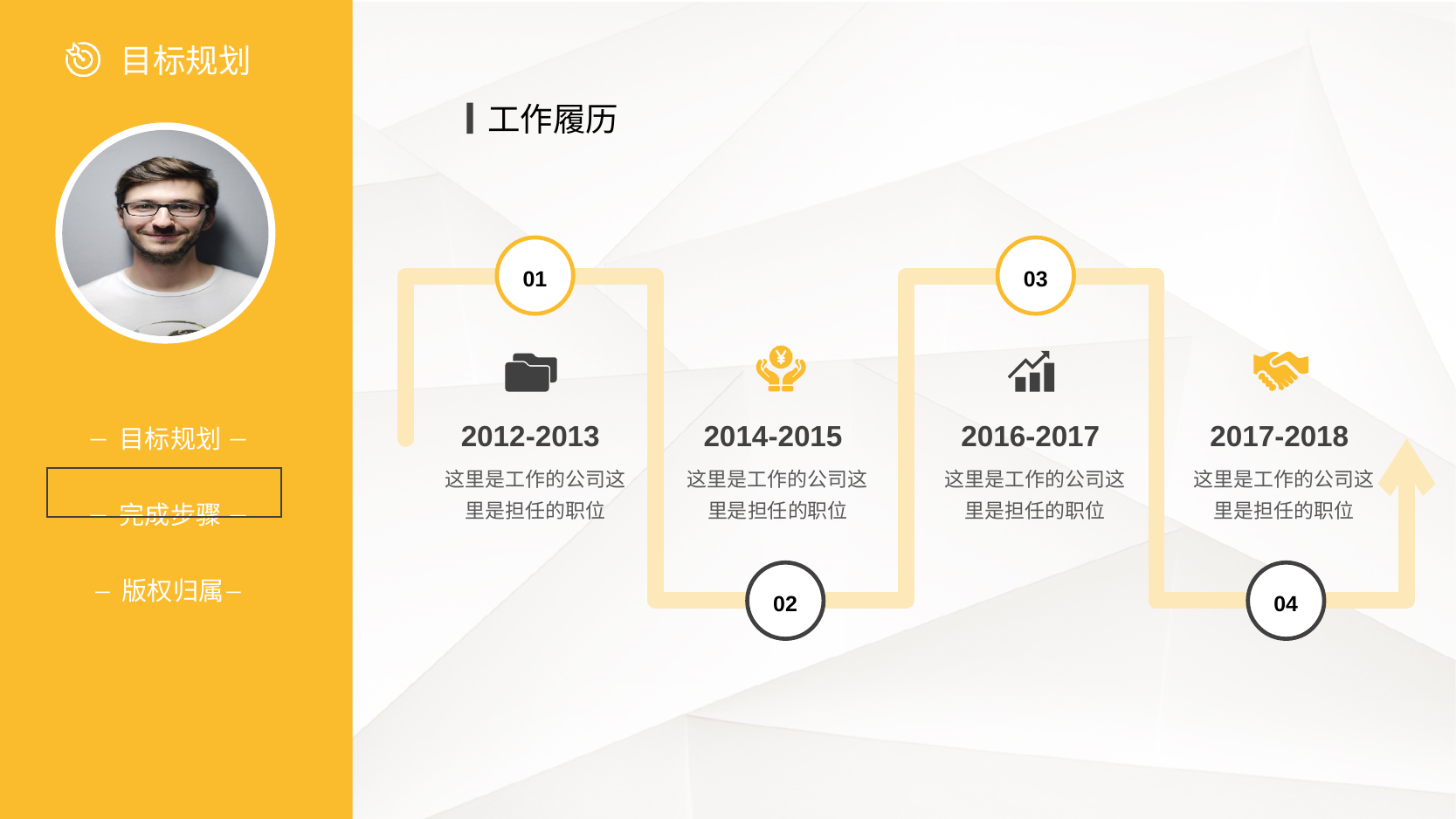

工作履历

01

03

2012-2013
这里是工作的公司这里是担任的职位
2014-2015
这里是工作的公司这里是担任的职位
2016-2017
这里是工作的公司这里是担任的职位
2017-2018
这里是工作的公司这里是担任的职位

02

04